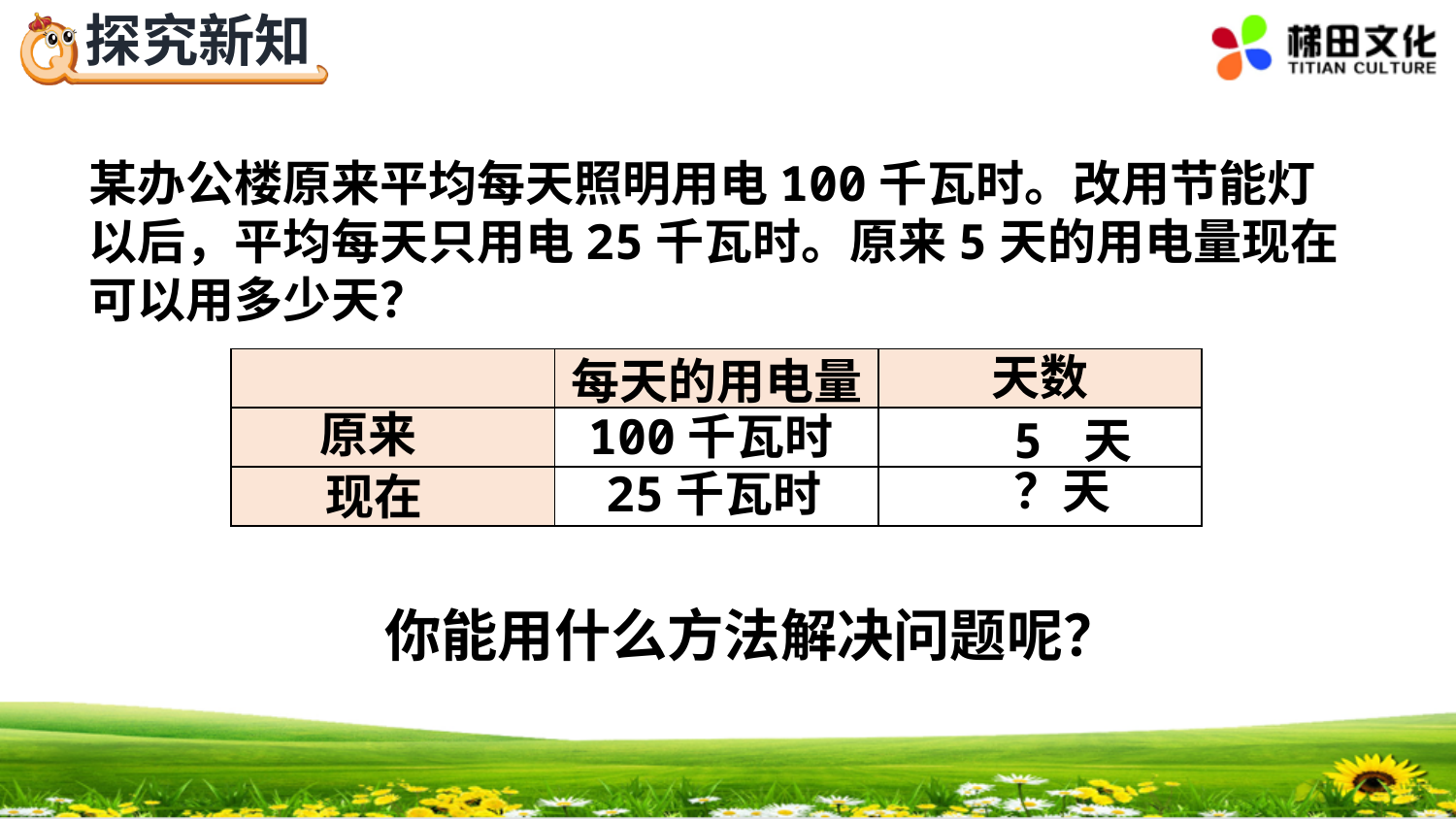

某办公楼原来平均每天照明用电100千瓦时。改用节能灯以后，平均每天只用电25千瓦时。原来5天的用电量现在可以用多少天？
天数
每天的用电量
|  |  |  |
| --- | --- | --- |
|  |  |  |
|  |  |  |
原来
100千瓦时
5 天
？天
25千瓦时
现在
你能用什么方法解决问题呢？